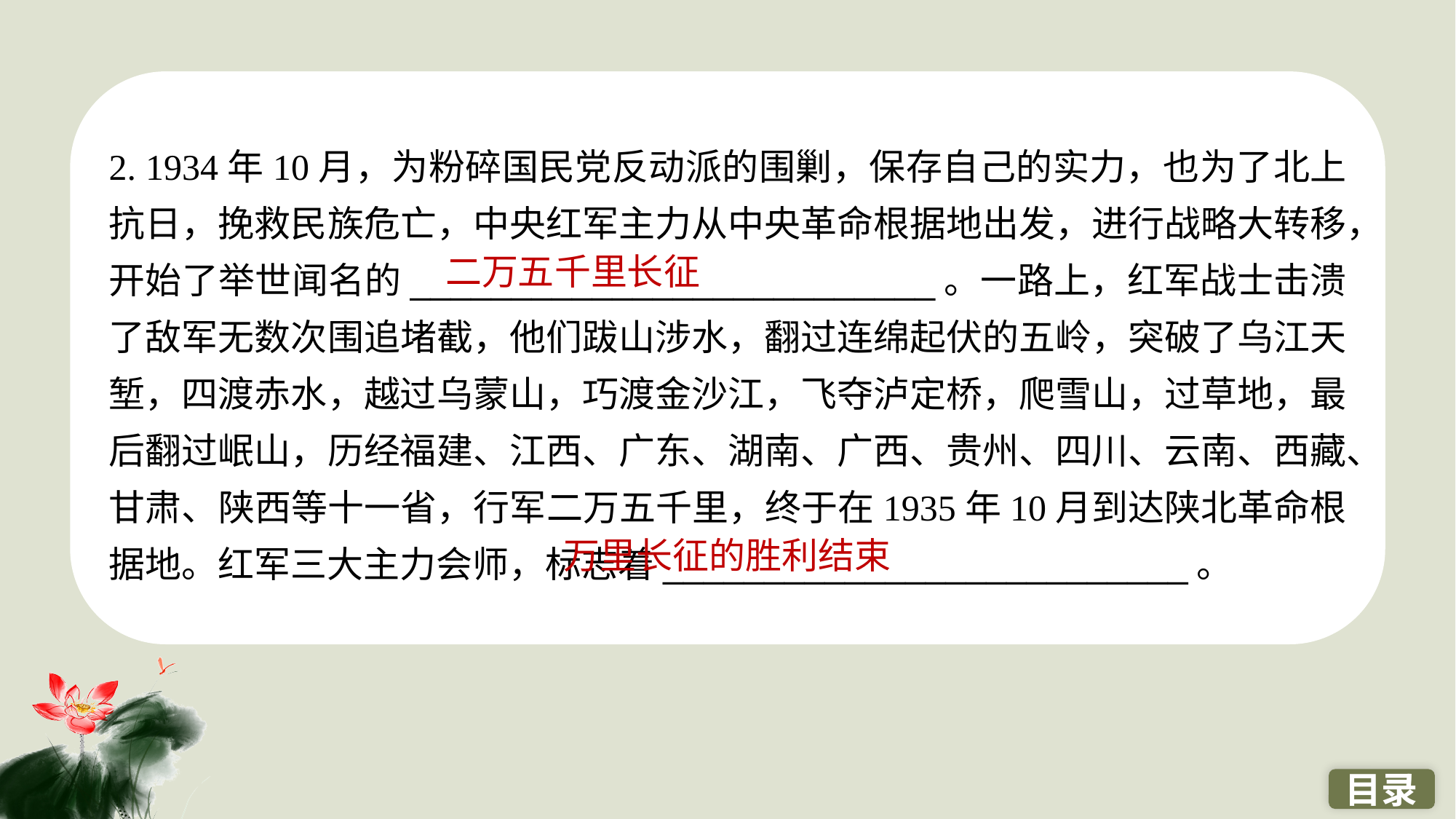

2. 1934年10月，为粉碎国民党反动派的围剿，保存自己的实力，也为了北上抗日，挽救民族危亡，中央红军主力从中央革命根据地出发，进行战略大转移，开始了举世闻名的__________________________。一路上，红军战士击溃了敌军无数次围追堵截，他们跋山涉水，翻过连绵起伏的五岭，突破了乌江天堑，四渡赤水，越过乌蒙山，巧渡金沙江，飞夺泸定桥，爬雪山，过草地，最后翻过岷山，历经福建、江西、广东、湖南、广西、贵州、四川、云南、西藏、甘肃、陕西等十一省，行军二万五千里，终于在1935年10月到达陕北革命根据地。红军三大主力会师，标志着__________________________。
二万五千里长征
万里长征的胜利结束